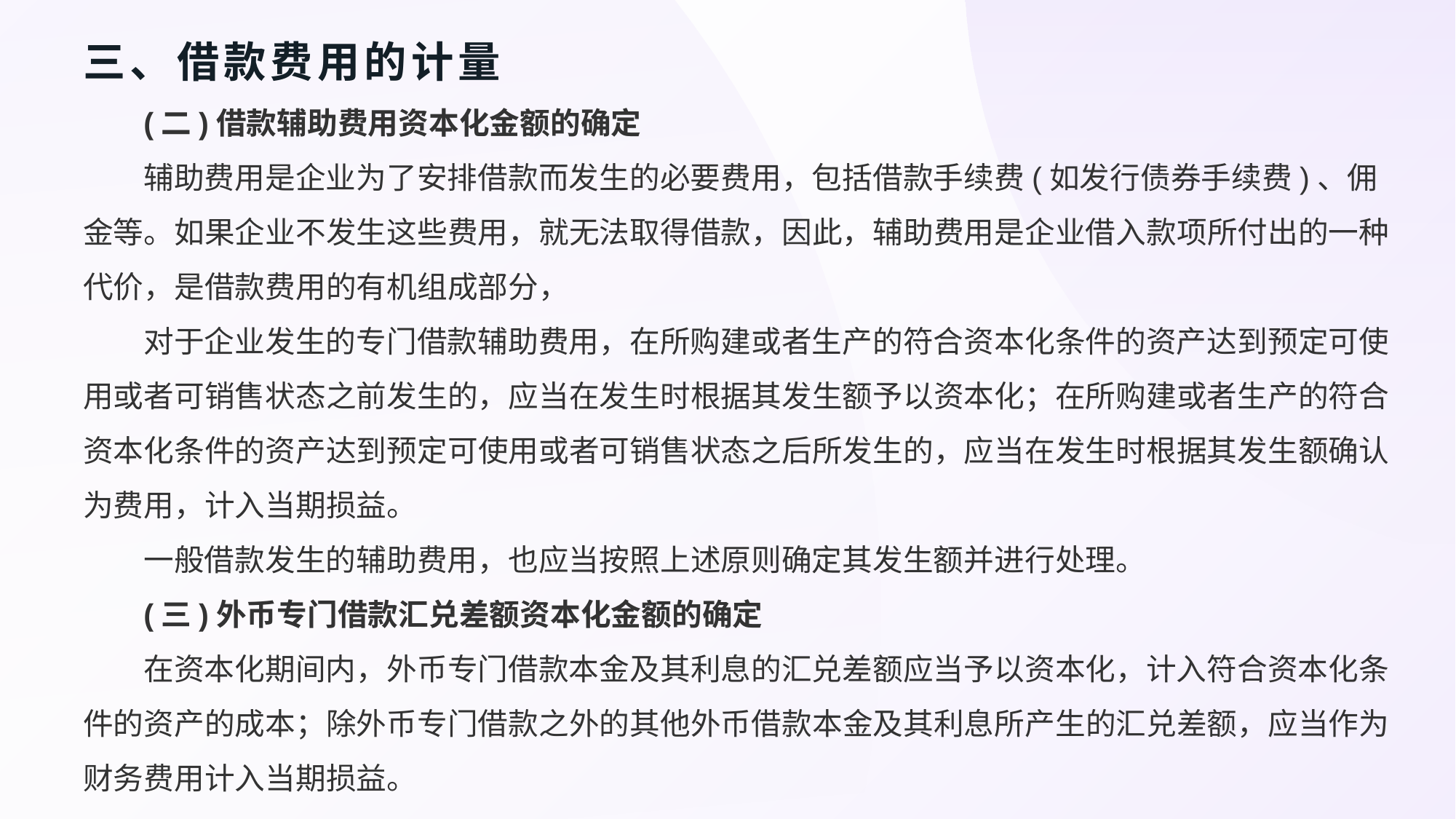

# 三、借款费用的计量
(二)借款辅助费用资本化金额的确定
辅助费用是企业为了安排借款而发生的必要费用，包括借款手续费(如发行债券手续费)、佣金等。如果企业不发生这些费用，就无法取得借款，因此，辅助费用是企业借入款项所付出的一种代价，是借款费用的有机组成部分，
对于企业发生的专门借款辅助费用，在所购建或者生产的符合资本化条件的资产达到预定可使用或者可销售状态之前发生的，应当在发生时根据其发生额予以资本化；在所购建或者生产的符合资本化条件的资产达到预定可使用或者可销售状态之后所发生的，应当在发生时根据其发生额确认为费用，计入当期损益。
一般借款发生的辅助费用，也应当按照上述原则确定其发生额并进行处理。
(三)外币专门借款汇兑差额资本化金额的确定
在资本化期间内，外币专门借款本金及其利息的汇兑差额应当予以资本化，计入符合资本化条件的资产的成本；除外币专门借款之外的其他外币借款本金及其利息所产生的汇兑差额，应当作为财务费用计入当期损益。